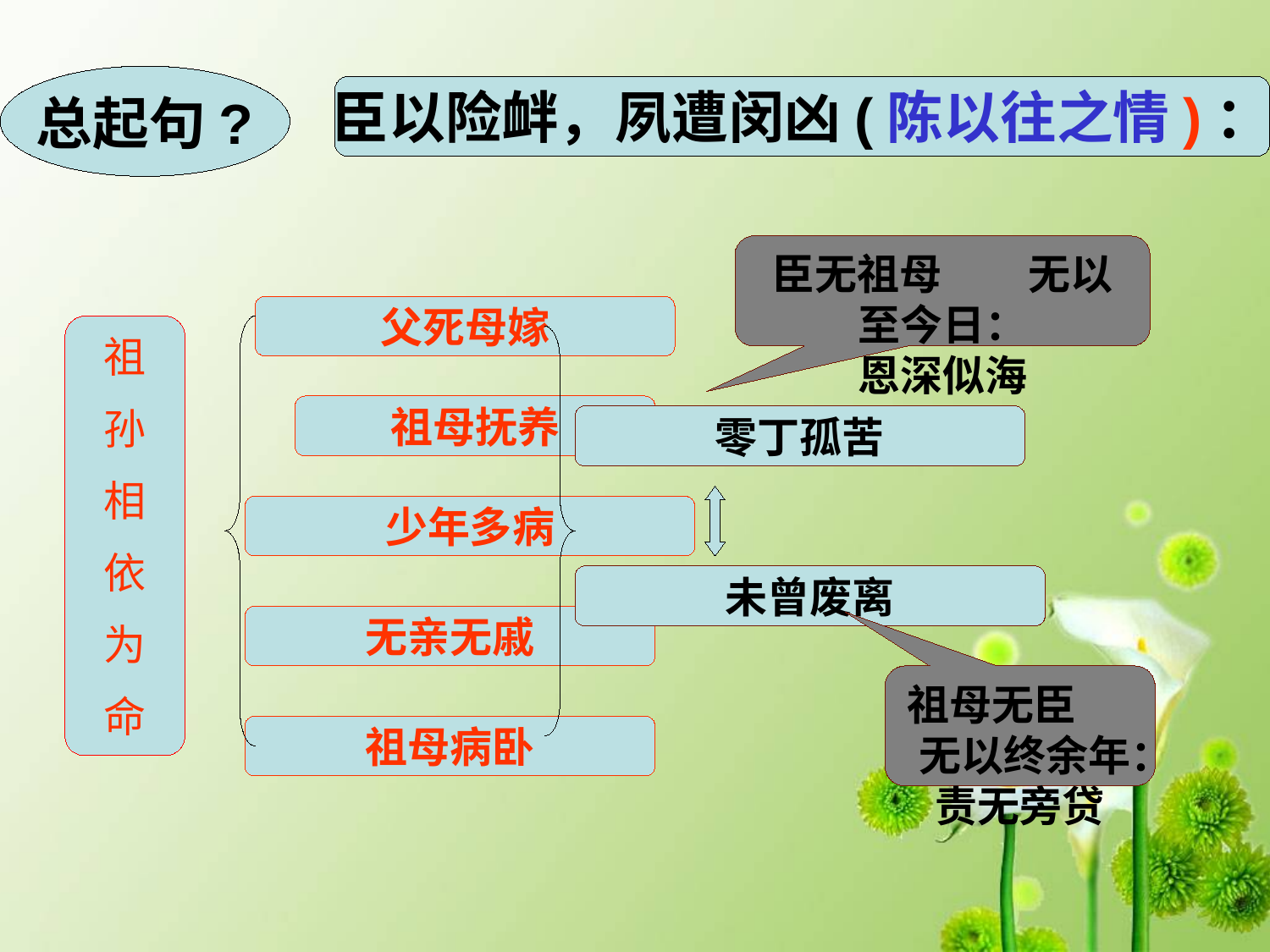

总起句?
臣以险衅，夙遭闵凶(陈以往之情)：

臣无祖母         无以至今日：
恩深似海
父死母嫁
祖
孙
相
依
为
命

祖母抚养
零丁孤苦

少年多病
未曾废离
无亲无戚
祖母无臣        无以终余年：责无旁贷
祖母病卧